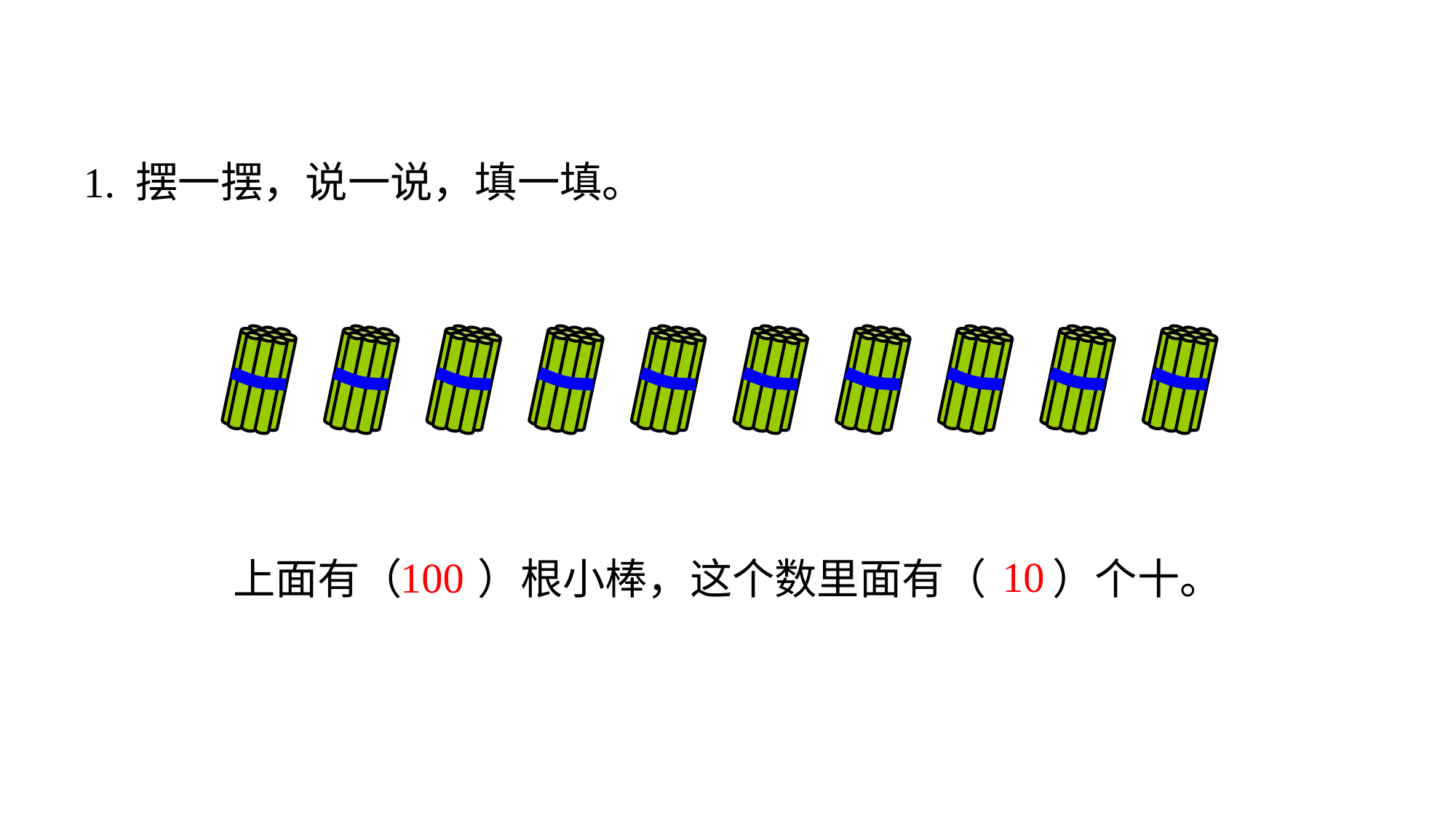

# 三、巩固练习
1. 摆一摆，说一说，填一填。

10
100
上面有（        ）根小棒，这个数里面有（       ）个十。